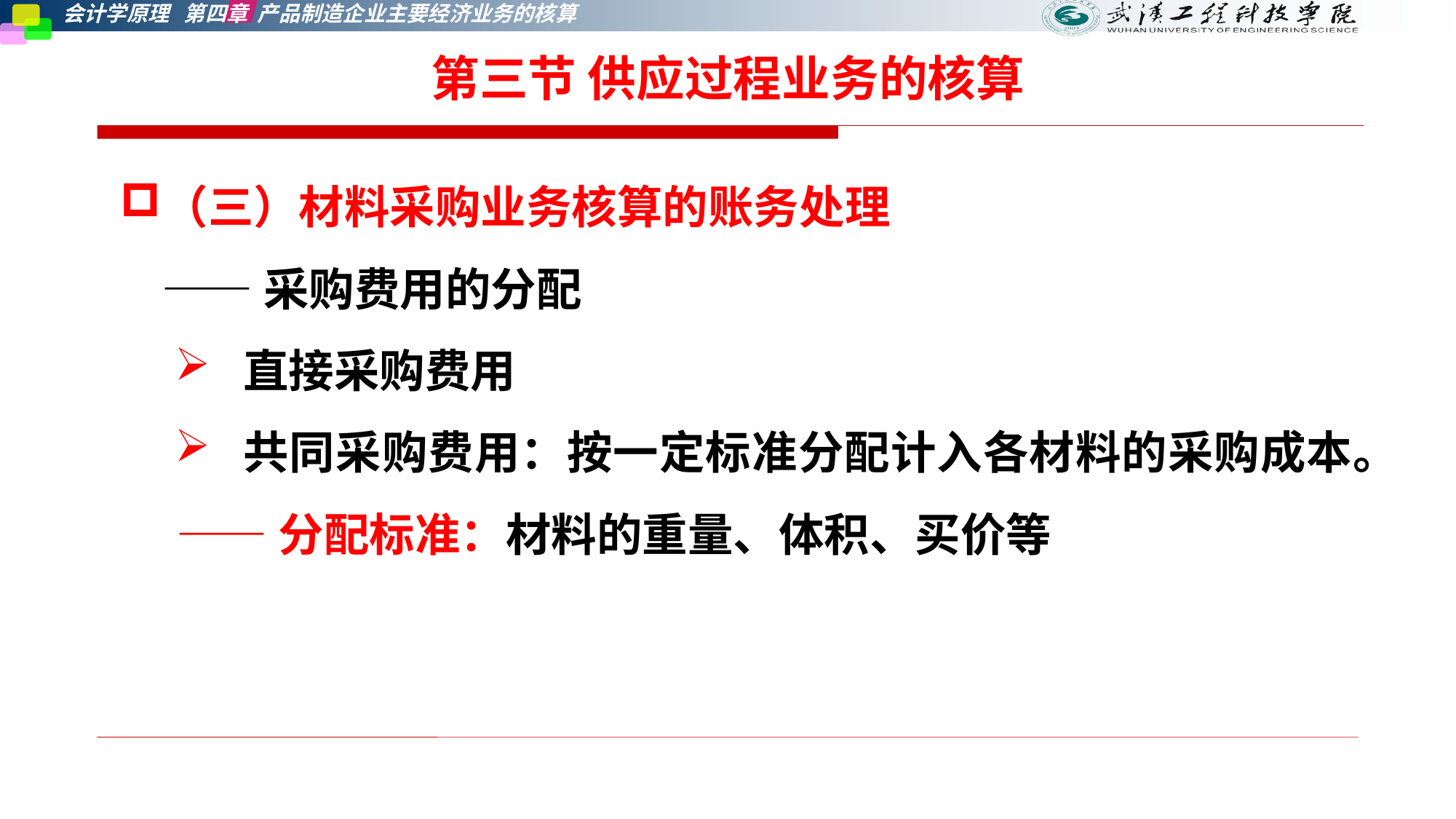

第三节 供应过程业务的核算
（三）材料采购业务核算的账务处理
    ——采购费用的分配
直接采购费用
共同采购费用：按一定标准分配计入各材料的采购成本。
——分配标准：材料的重量、体积、买价等